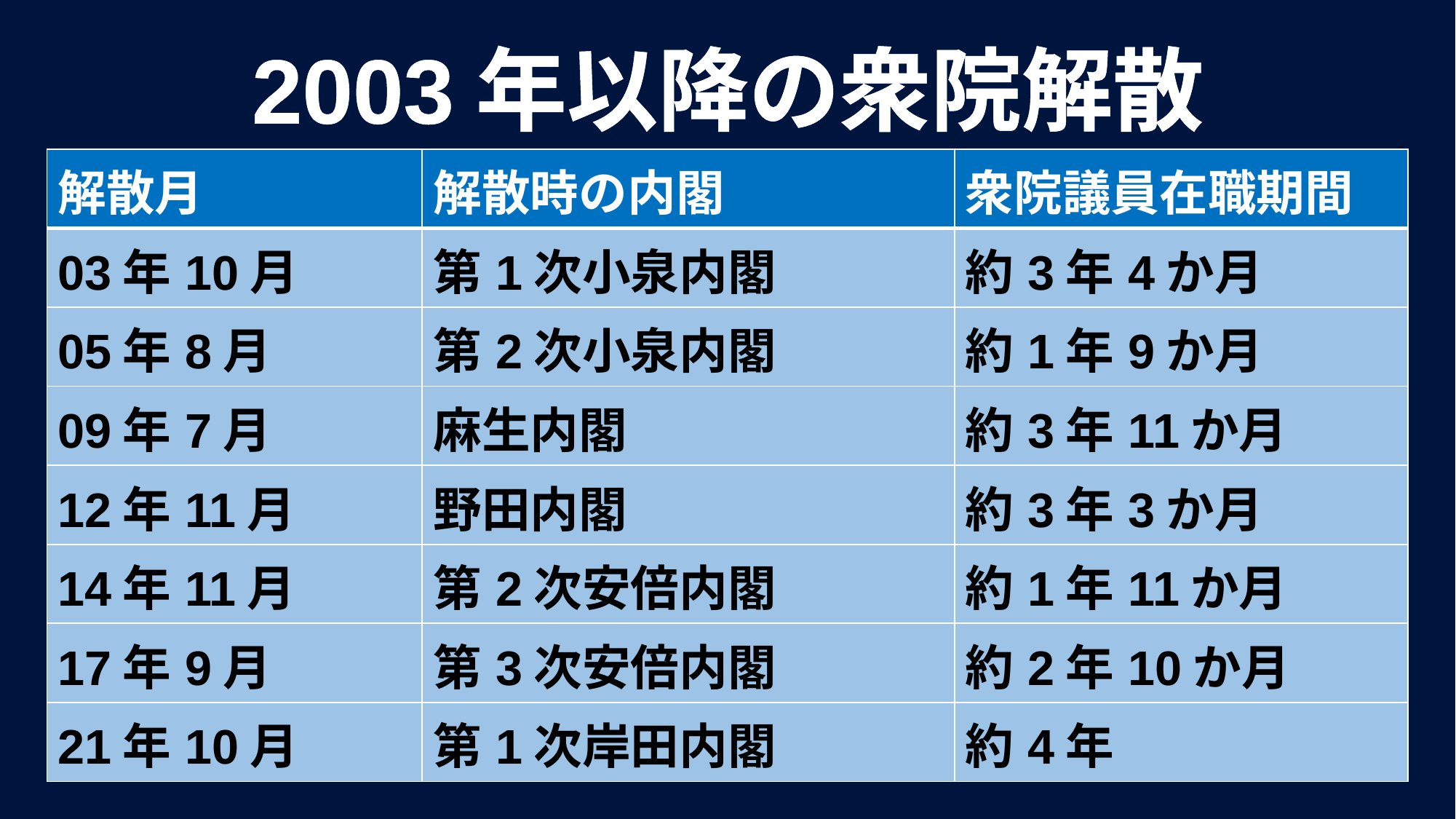

2003年以降の衆院解散
| 解散月 | 解散時の内閣 | 衆院議員在職期間 |
| --- | --- | --- |
| 03年10月 | 第1次小泉内閣 | 約3年4か月 |
| 05年8月 | 第2次小泉内閣 | 約1年9か月 |
| 09年7月 | 麻生内閣 | 約3年11か月 |
| 12年11月 | 野田内閣 | 約3年3か月 |
| 14年11月 | 第2次安倍内閣 | 約1年11か月 |
| 17年9月 | 第3次安倍内閣 | 約2年10か月 |
| 21年10月 | 第1次岸田内閣 | 約4年 |